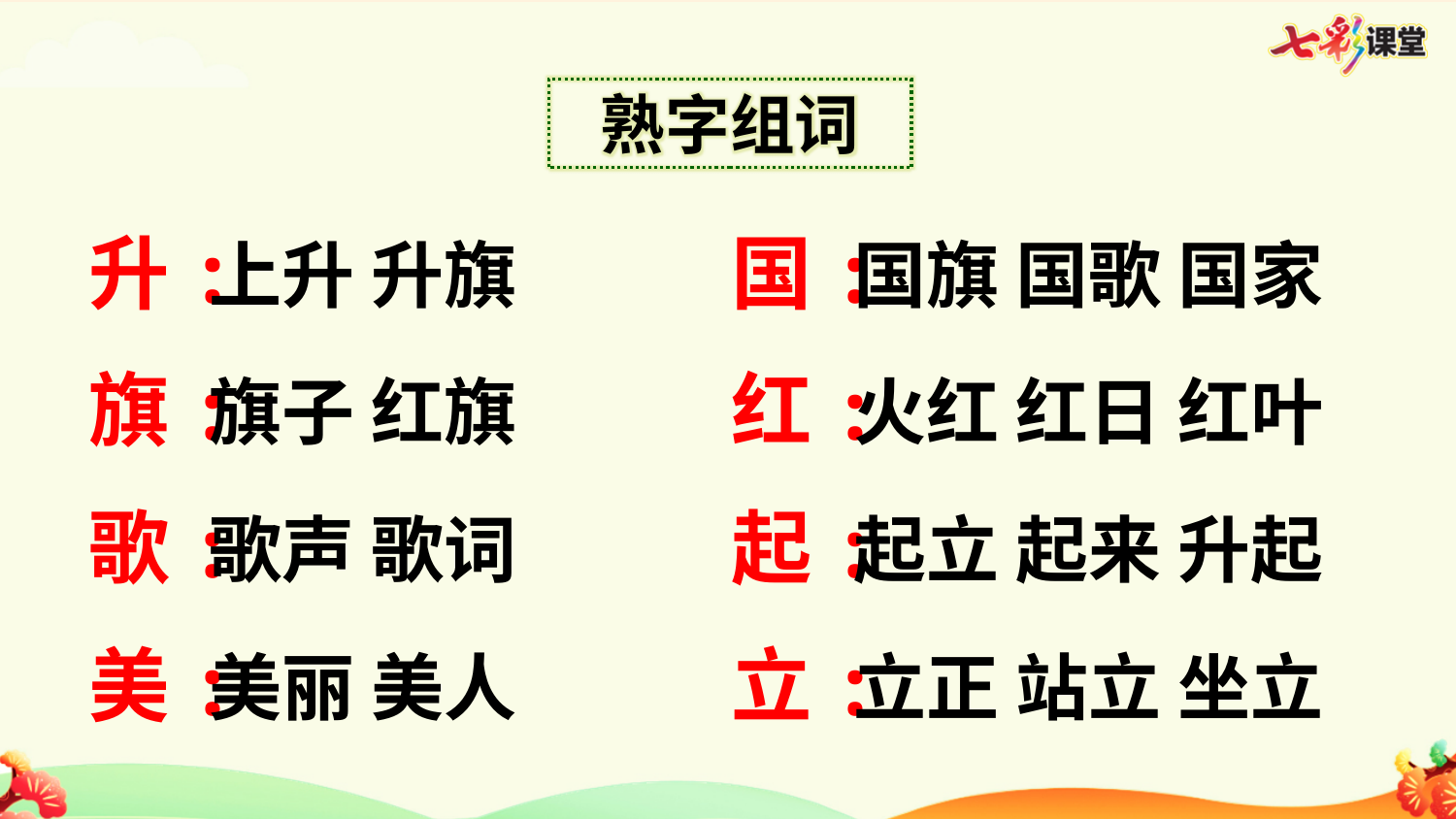

熟字组词
升:
国:
上升 升旗
国旗 国歌 国家
旗:
红:
旗子 红旗
火红 红日 红叶
歌:
起:
歌声 歌词
起立 起来 升起
美:
立:
美丽 美人
立正 站立 坐立